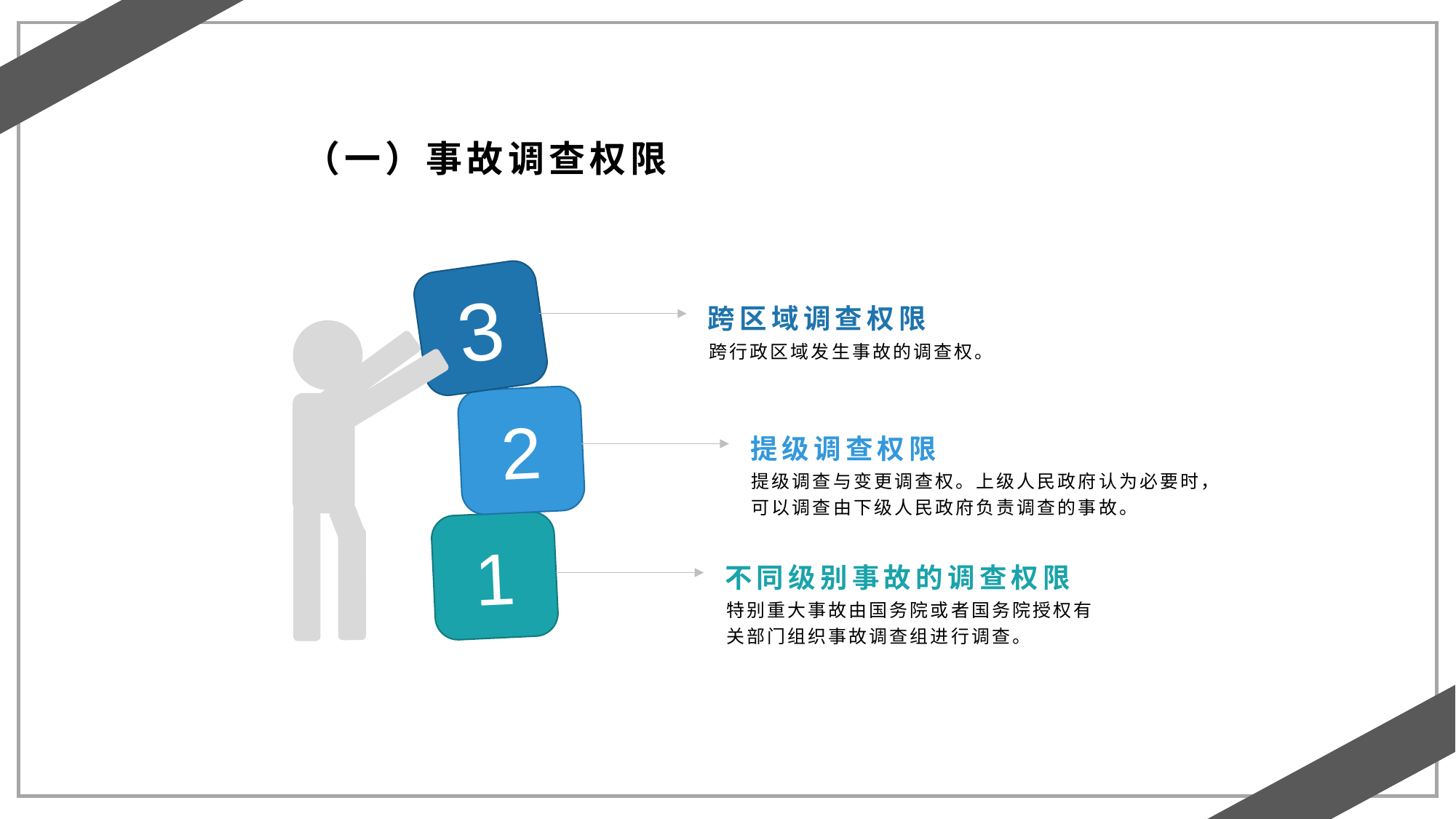

（一）事故调查权限
3
跨区域调查权限

跨行政区域发生事故的调查权。
2

提级调查权限
提级调查与变更调查权。上级人民政府认为必要时，可以调查由下级人民政府负责调查的事故。

1

不同级别事故的调查权限
特别重大事故由国务院或者国务院授权有关部门组织事故调查组进行调查。